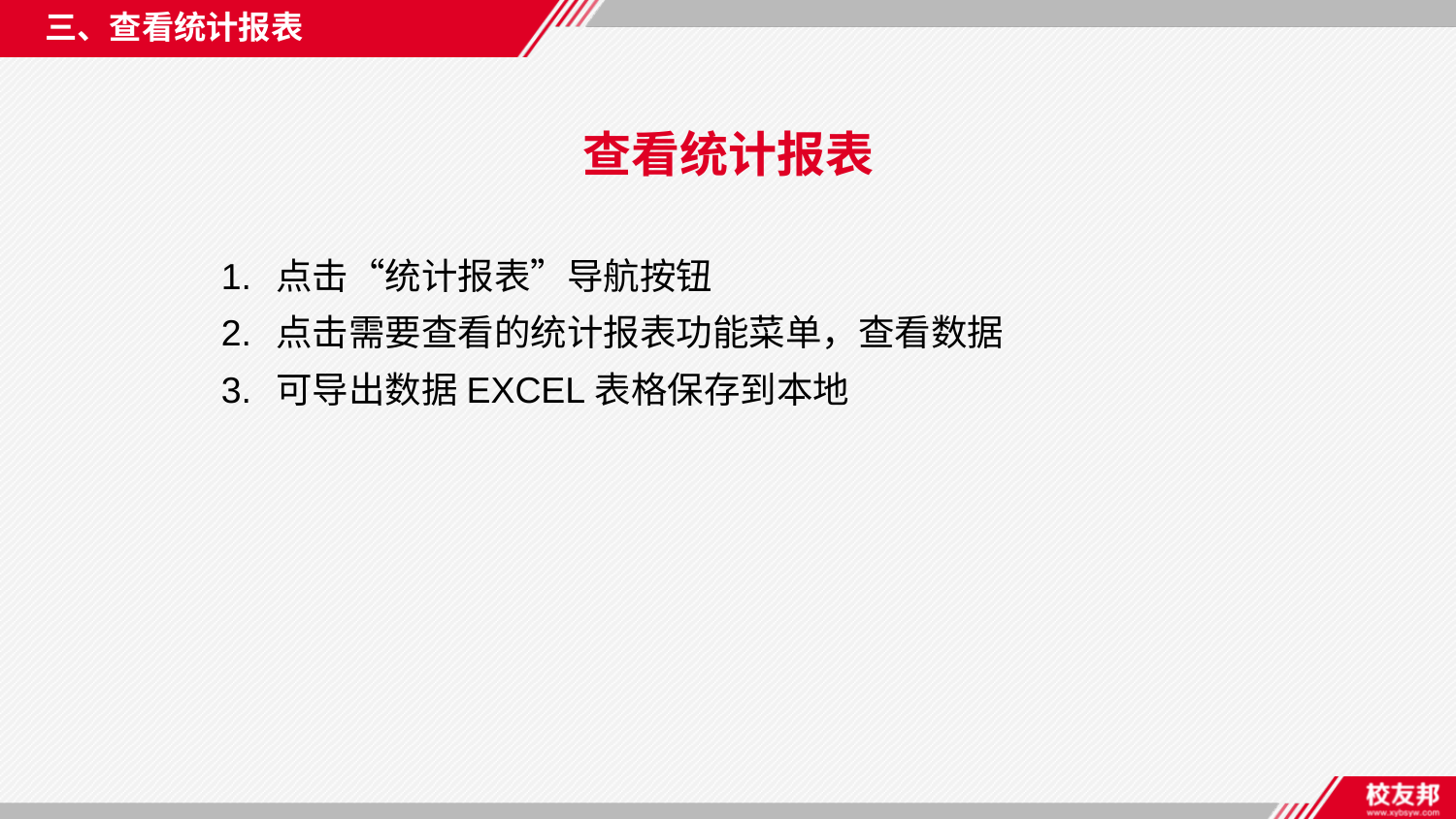

三、查看统计报表
查看统计报表

点击“统计报表”导航按钮
点击需要查看的统计报表功能菜单，查看数据
可导出数据EXCEL表格保存到本地